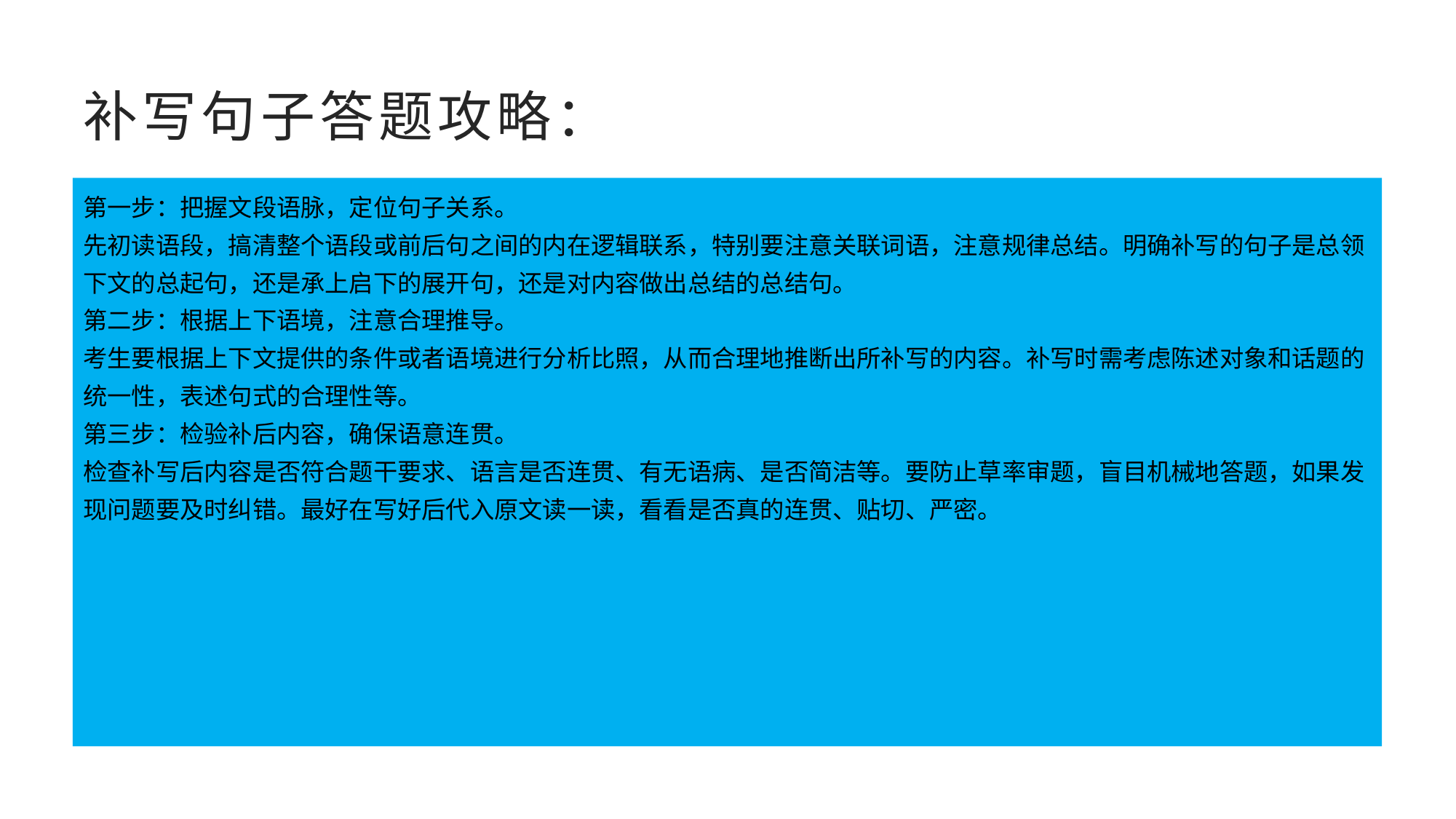

# 补写句子答题攻略：
第一步：把握文段语脉，定位句子关系。
先初读语段，搞清整个语段或前后句之间的内在逻辑联系，特别要注意关联词语，注意规律总结。明确补写的句子是总领下文的总起句，还是承上启下的展开句，还是对内容做出总结的总结句。
第二步：根据上下语境，注意合理推导。
考生要根据上下文提供的条件或者语境进行分析比照，从而合理地推断出所补写的内容。补写时需考虑陈述对象和话题的统一性，表述句式的合理性等。
第三步：检验补后内容，确保语意连贯。
检查补写后内容是否符合题干要求、语言是否连贯、有无语病、是否简洁等。要防止草率审题，盲目机械地答题，如果发现问题要及时纠错。最好在写好后代入原文读一读，看看是否真的连贯、贴切、严密。